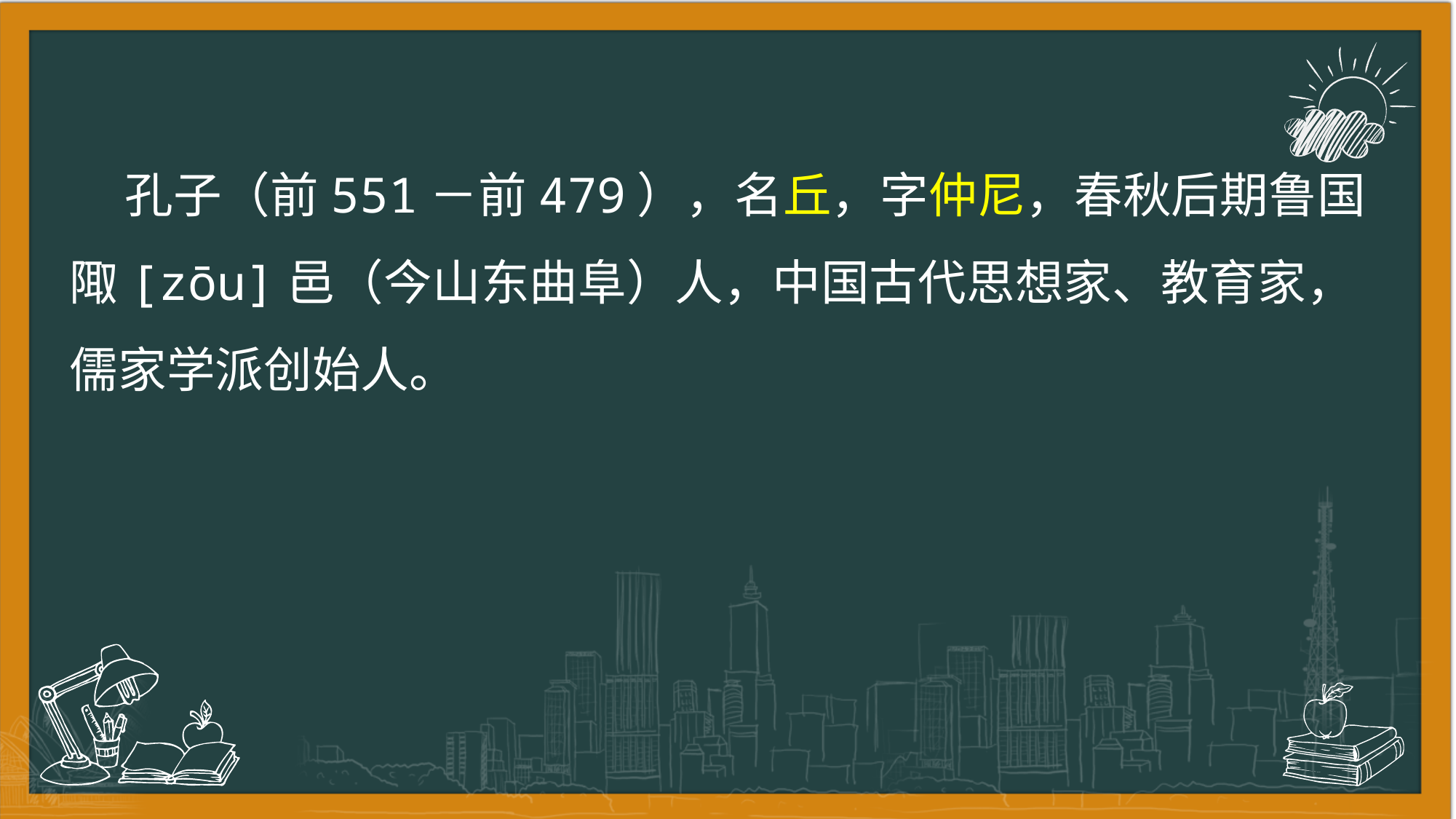

孔子（前551－前479），名丘，字仲尼，春秋后期鲁国陬[zōu]邑（今山东曲阜）人，中国古代思想家、教育家，儒家学派创始人。